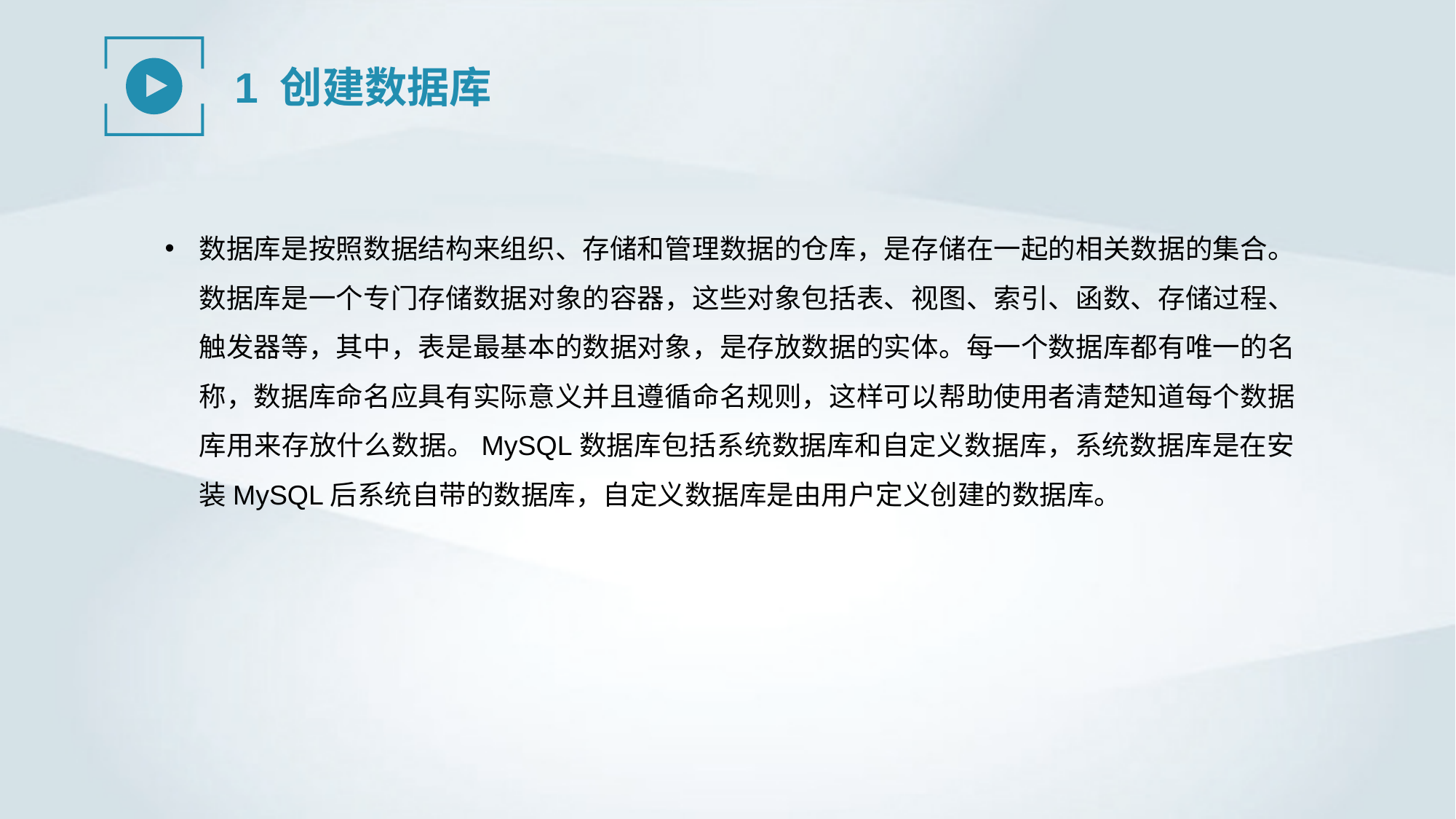

1 创建数据库
数据库是按照数据结构来组织、存储和管理数据的仓库，是存储在一起的相关数据的集合。数据库是一个专门存储数据对象的容器，这些对象包括表、视图、索引、函数、存储过程、触发器等，其中，表是最基本的数据对象，是存放数据的实体。每一个数据库都有唯一的名称，数据库命名应具有实际意义并且遵循命名规则，这样可以帮助使用者清楚知道每个数据库用来存放什么数据。MySQL数据库包括系统数据库和自定义数据库，系统数据库是在安装MySQL后系统自带的数据库，自定义数据库是由用户定义创建的数据库。